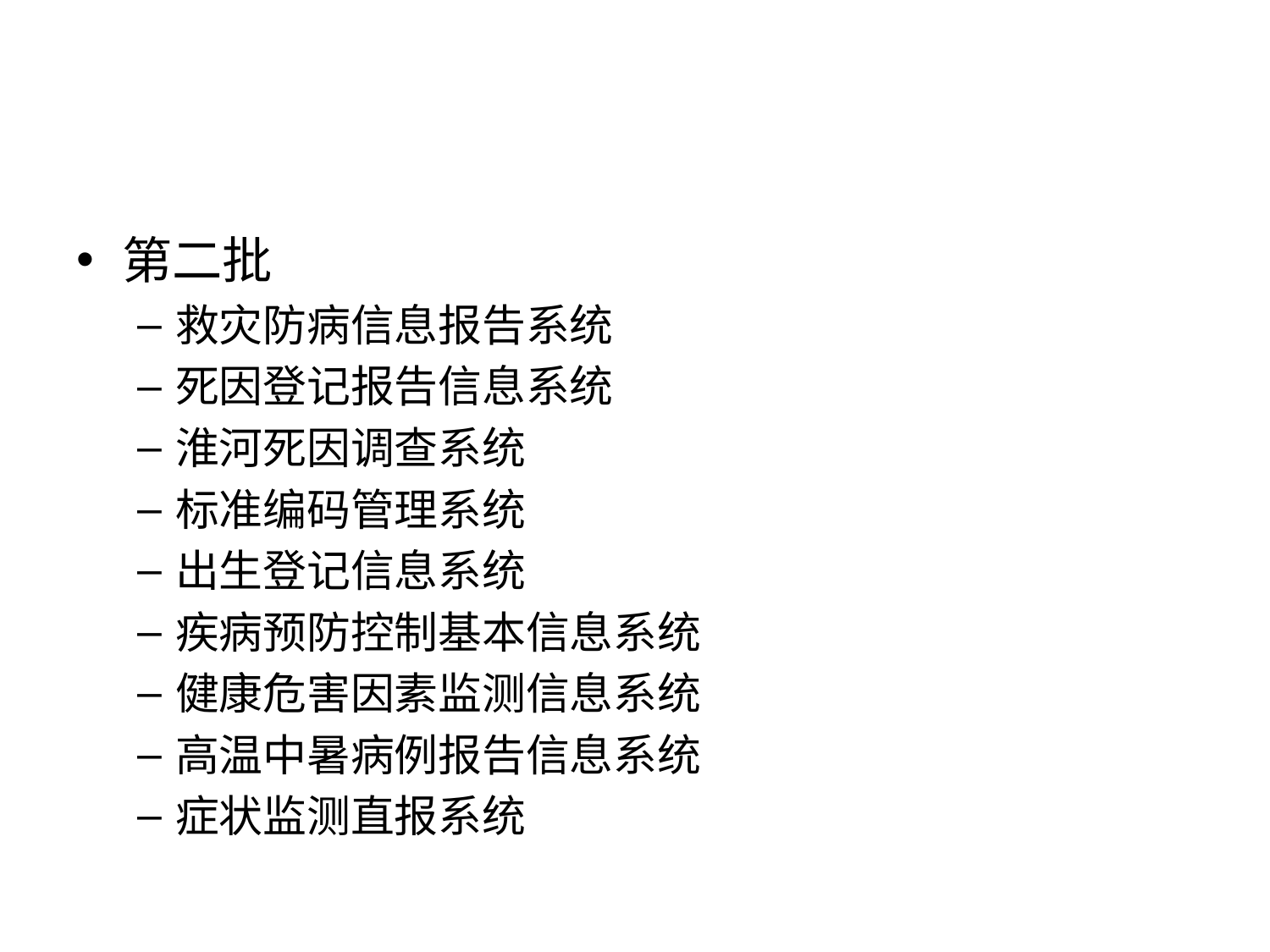

#
第二批
救灾防病信息报告系统
死因登记报告信息系统
淮河死因调查系统
标准编码管理系统
出生登记信息系统
疾病预防控制基本信息系统
健康危害因素监测信息系统
高温中暑病例报告信息系统
症状监测直报系统